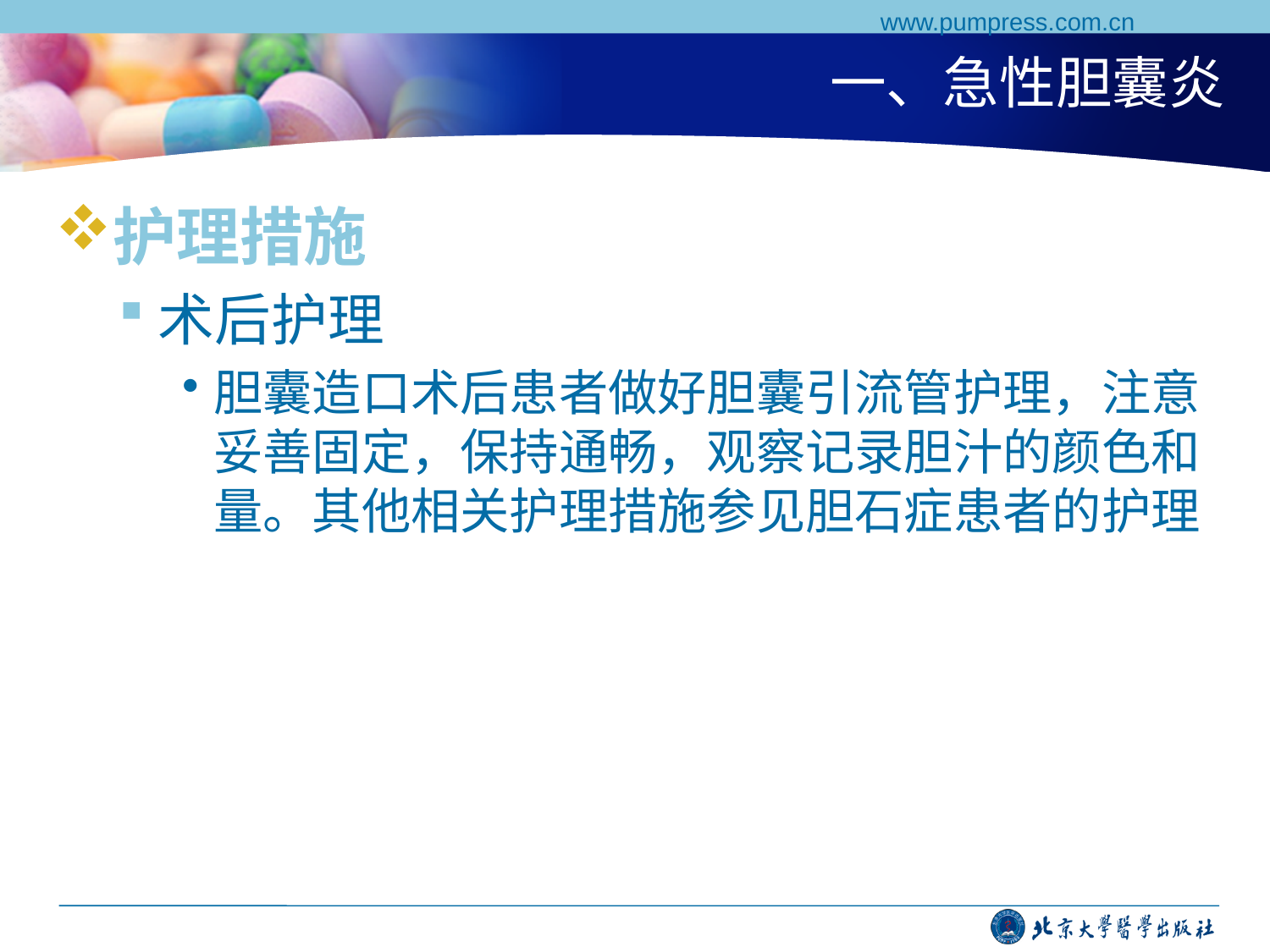

www.pumpress.com.cn
# 一、急性胆囊炎
护理措施
术后护理
胆囊造口术后患者做好胆囊引流管护理，注意妥善固定，保持通畅，观察记录胆汁的颜色和量。其他相关护理措施参见胆石症患者的护理